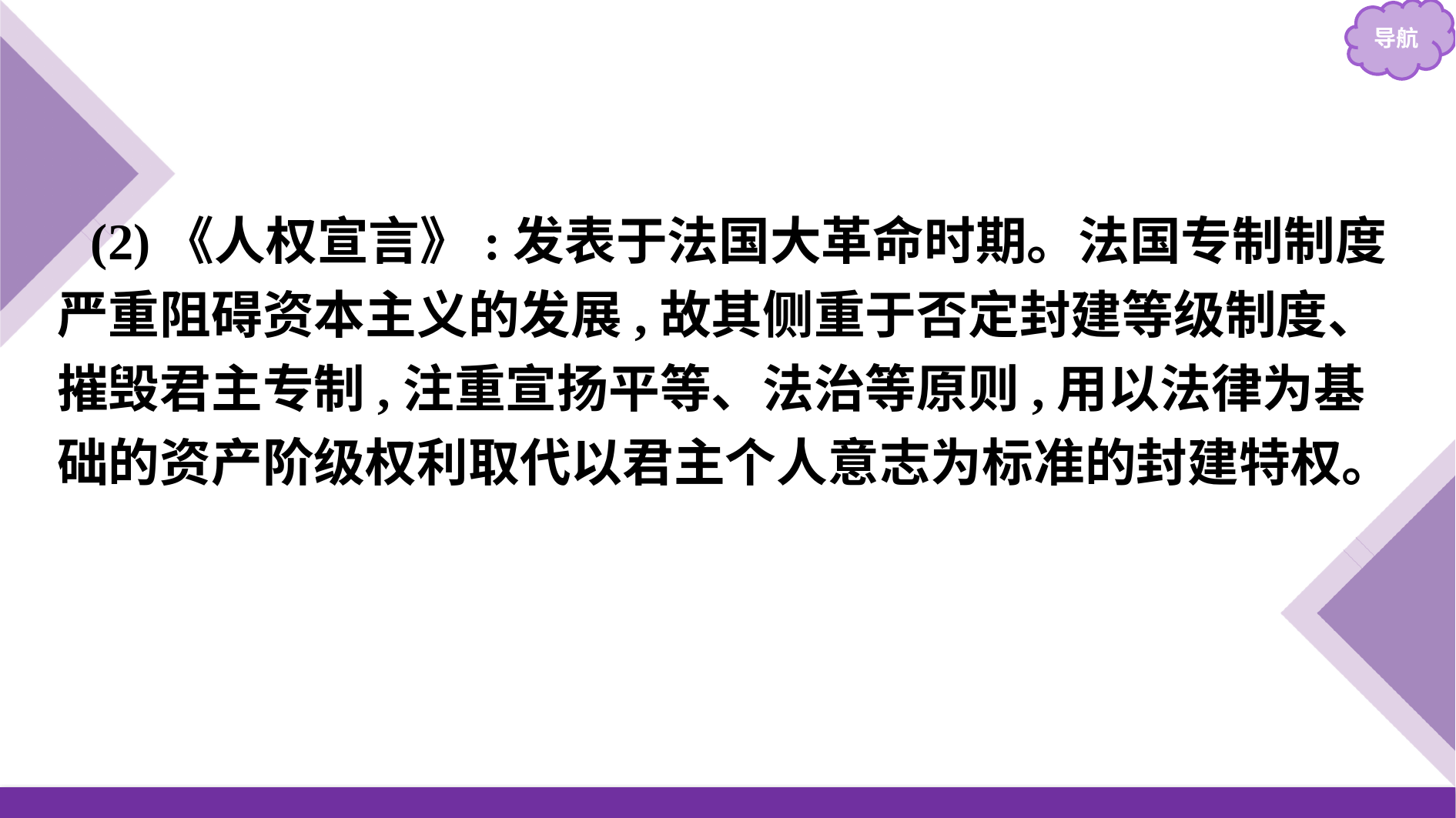

(2)《人权宣言》:发表于法国大革命时期。法国专制制度严重阻碍资本主义的发展,故其侧重于否定封建等级制度、摧毁君主专制,注重宣扬平等、法治等原则,用以法律为基础的资产阶级权利取代以君主个人意志为标准的封建特权。